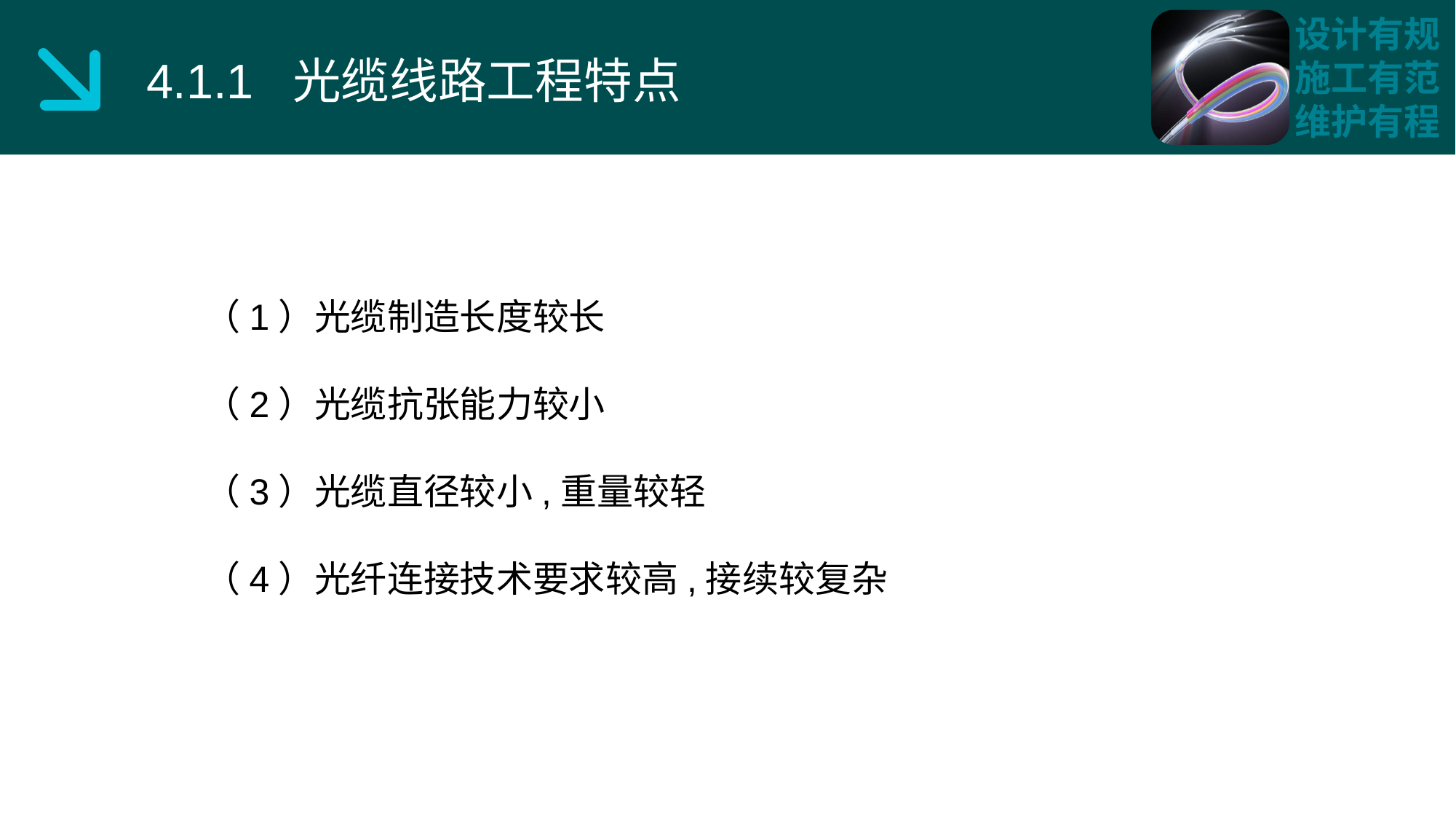

4.1.1  光缆线路工程特点

（1）光缆制造长度较长

（2）光缆抗张能力较小

（3）光缆直径较小,重量较轻

（4）光纤连接技术要求较高,接续较复杂